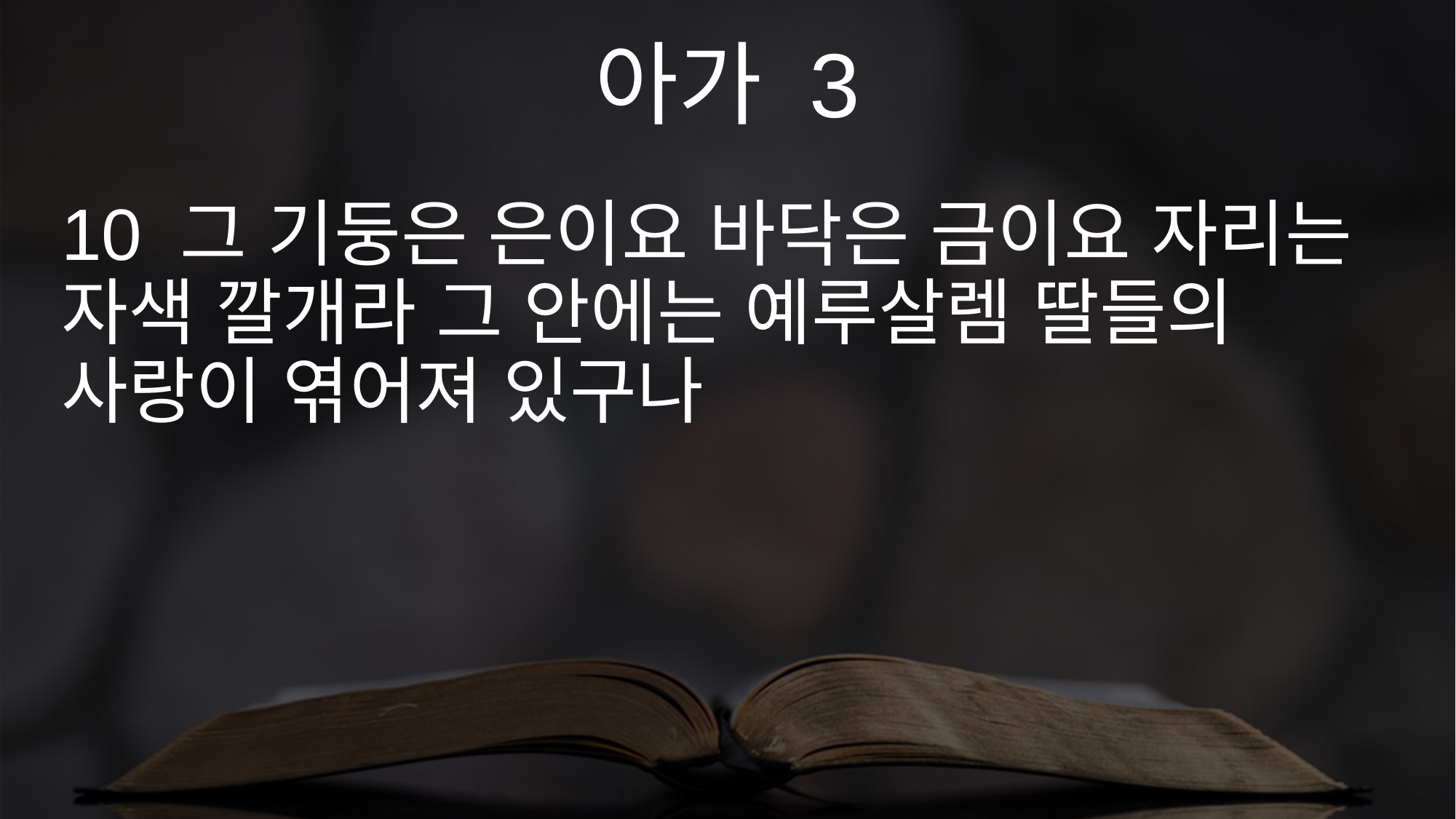

아가 3
10 그 기둥은 은이요 바닥은 금이요 자리는 자색 깔개라 그 안에는 예루살렘 딸들의 사랑이 엮어져 있구나